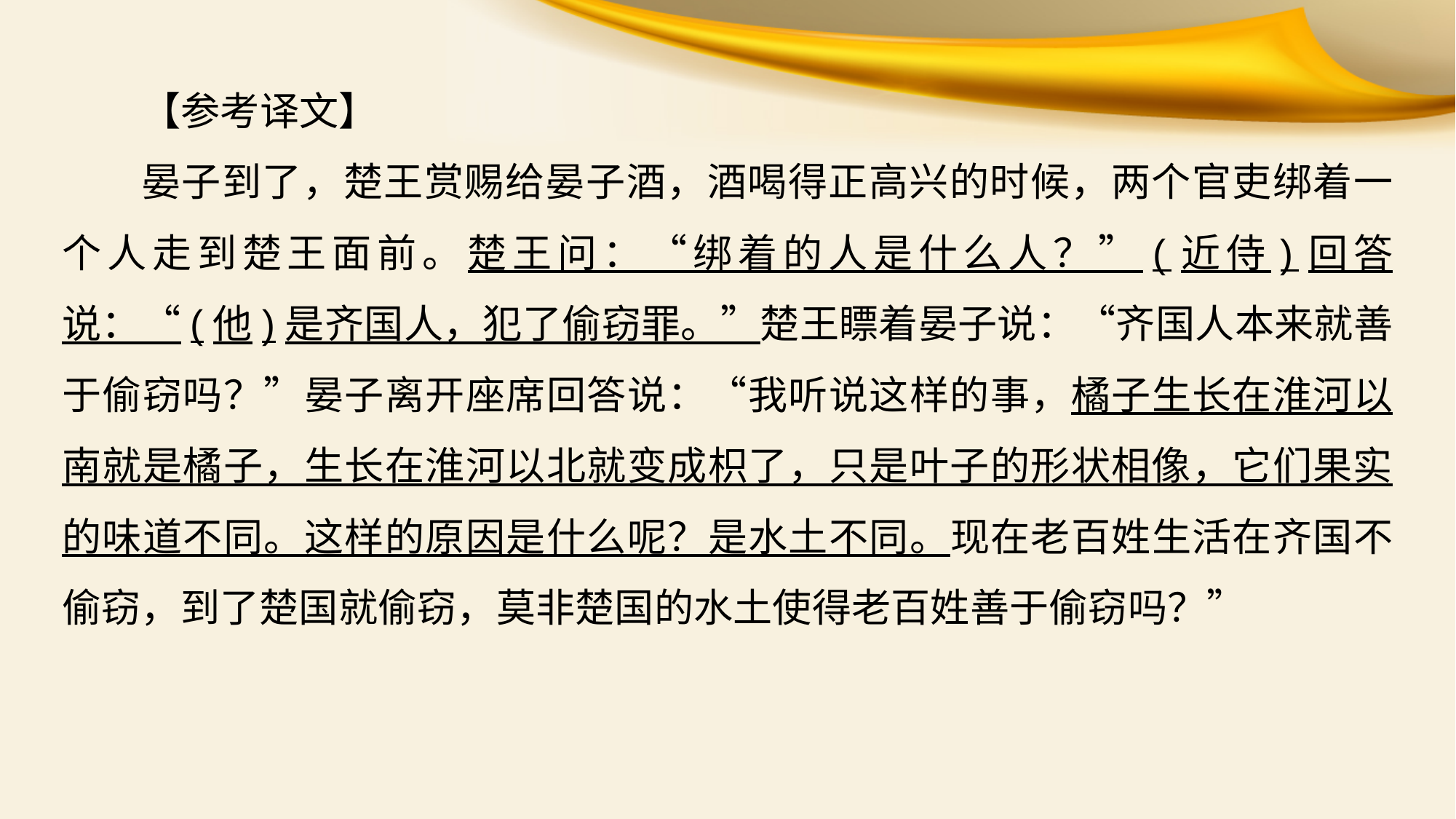

【参考译文】
晏子到了，楚王赏赐给晏子酒，酒喝得正高兴的时候，两个官吏绑着一个人走到楚王面前。楚王问：“绑着的人是什么人？”(近侍)回答说：“(他)是齐国人，犯了偷窃罪。”楚王瞟着晏子说：“齐国人本来就善于偷窃吗？”晏子离开座席回答说：“我听说这样的事，橘子生长在淮河以南就是橘子，生长在淮河以北就变成枳了，只是叶子的形状相像，它们果实的味道不同。这样的原因是什么呢？是水土不同。现在老百姓生活在齐国不偷窃，到了楚国就偷窃，莫非楚国的水土使得老百姓善于偷窃吗？”